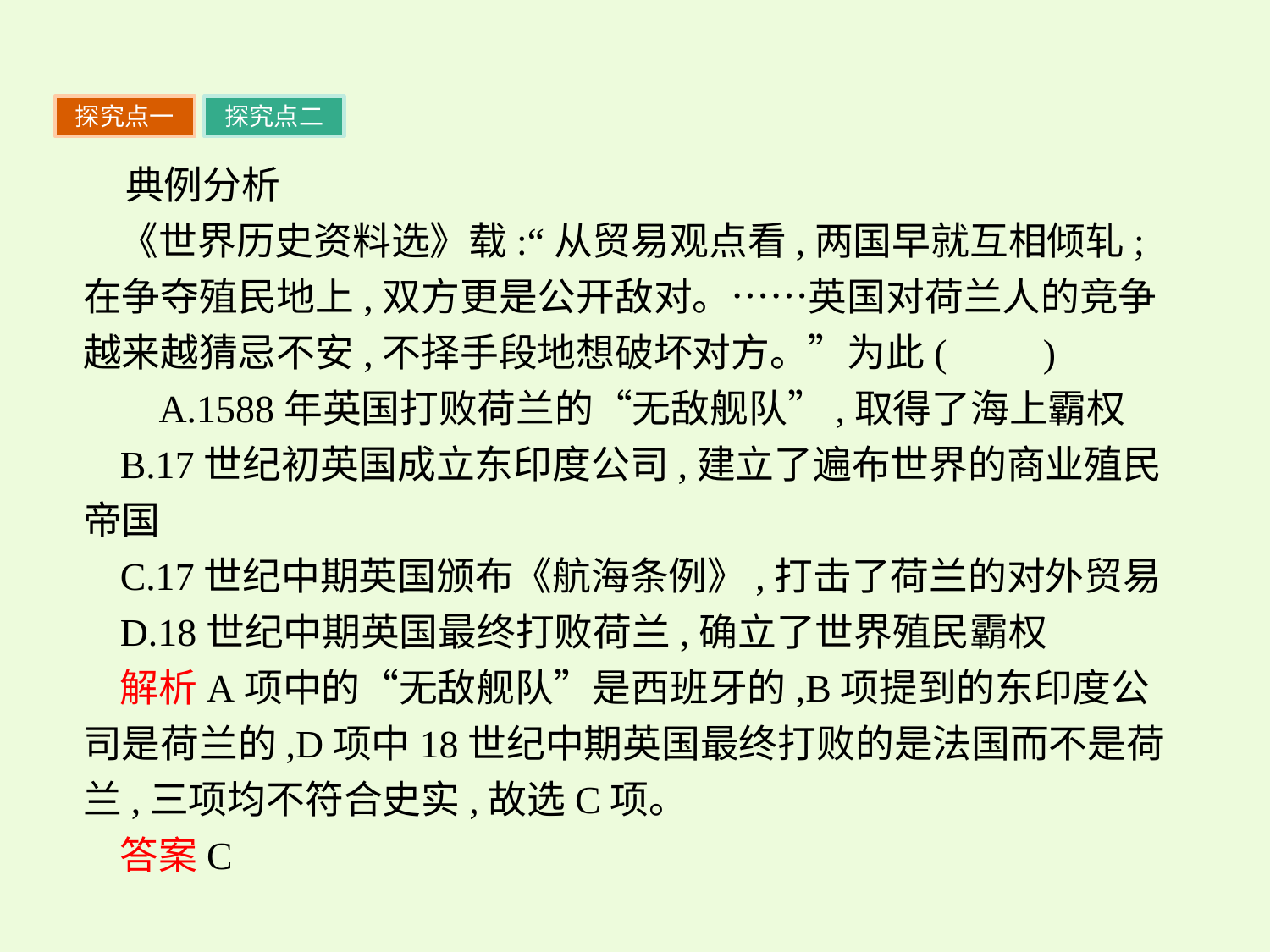

探究点一
探究点二
典例分析
《世界历史资料选》载:“从贸易观点看,两国早就互相倾轧;在争夺殖民地上,双方更是公开敌对。……英国对荷兰人的竞争越来越猜忌不安,不择手段地想破坏对方。”为此(　　)
    A.1588年英国打败荷兰的“无敌舰队”,取得了海上霸权
B.17世纪初英国成立东印度公司,建立了遍布世界的商业殖民帝国
C.17世纪中期英国颁布《航海条例》,打击了荷兰的对外贸易
D.18世纪中期英国最终打败荷兰,确立了世界殖民霸权
解析A项中的“无敌舰队”是西班牙的,B项提到的东印度公司是荷兰的,D项中18世纪中期英国最终打败的是法国而不是荷兰,三项均不符合史实,故选C项。
答案C